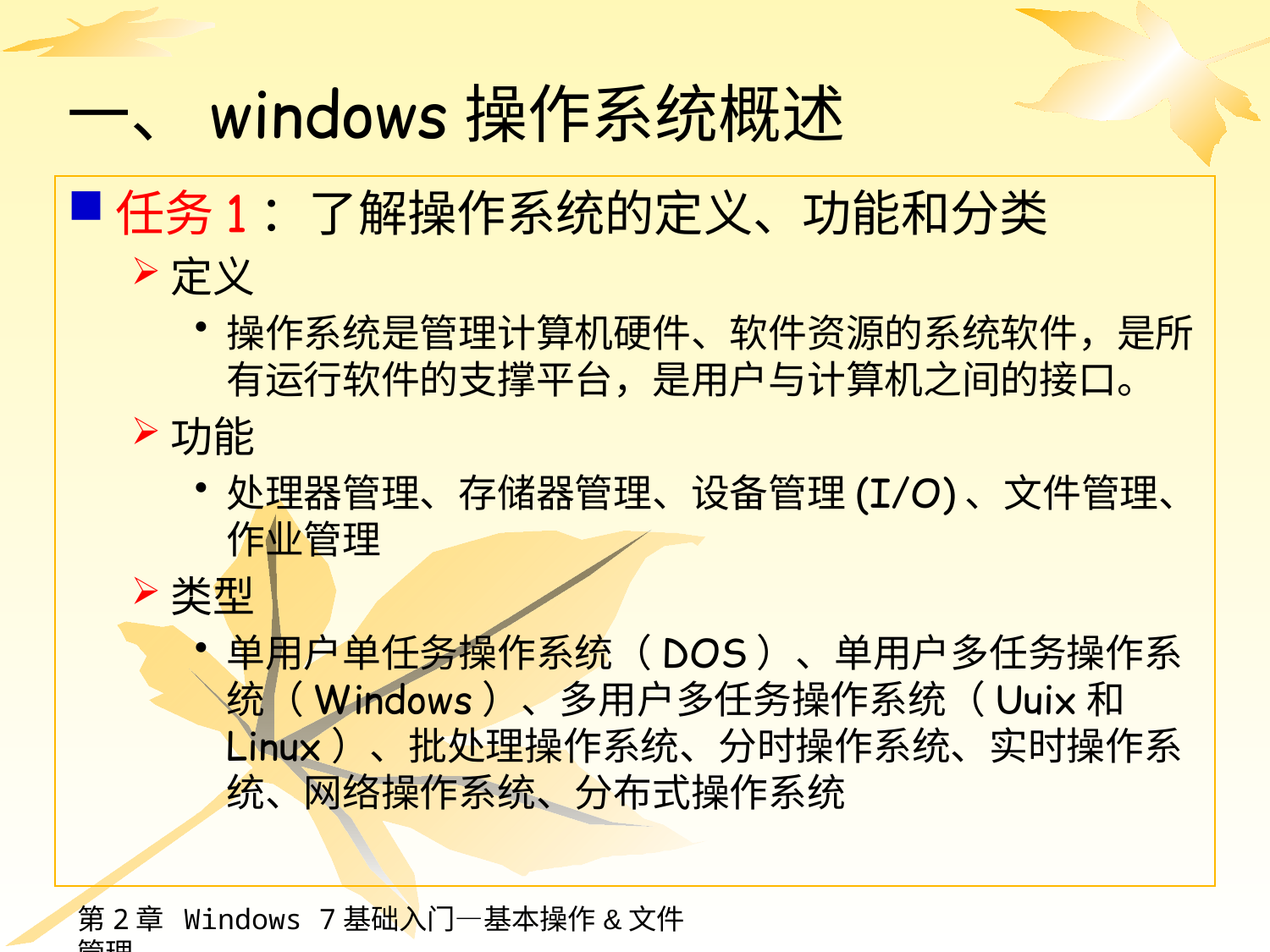

# 一、windows操作系统概述
任务1：了解操作系统的定义、功能和分类
定义
操作系统是管理计算机硬件、软件资源的系统软件，是所有运行软件的支撑平台，是用户与计算机之间的接口。
功能
处理器管理、存储器管理、设备管理(I/O)、文件管理、作业管理
类型
单用户单任务操作系统（DOS）、单用户多任务操作系统（Windows）、多用户多任务操作系统（Uuix和Linux）、批处理操作系统、分时操作系统、实时操作系统、网络操作系统、分布式操作系统